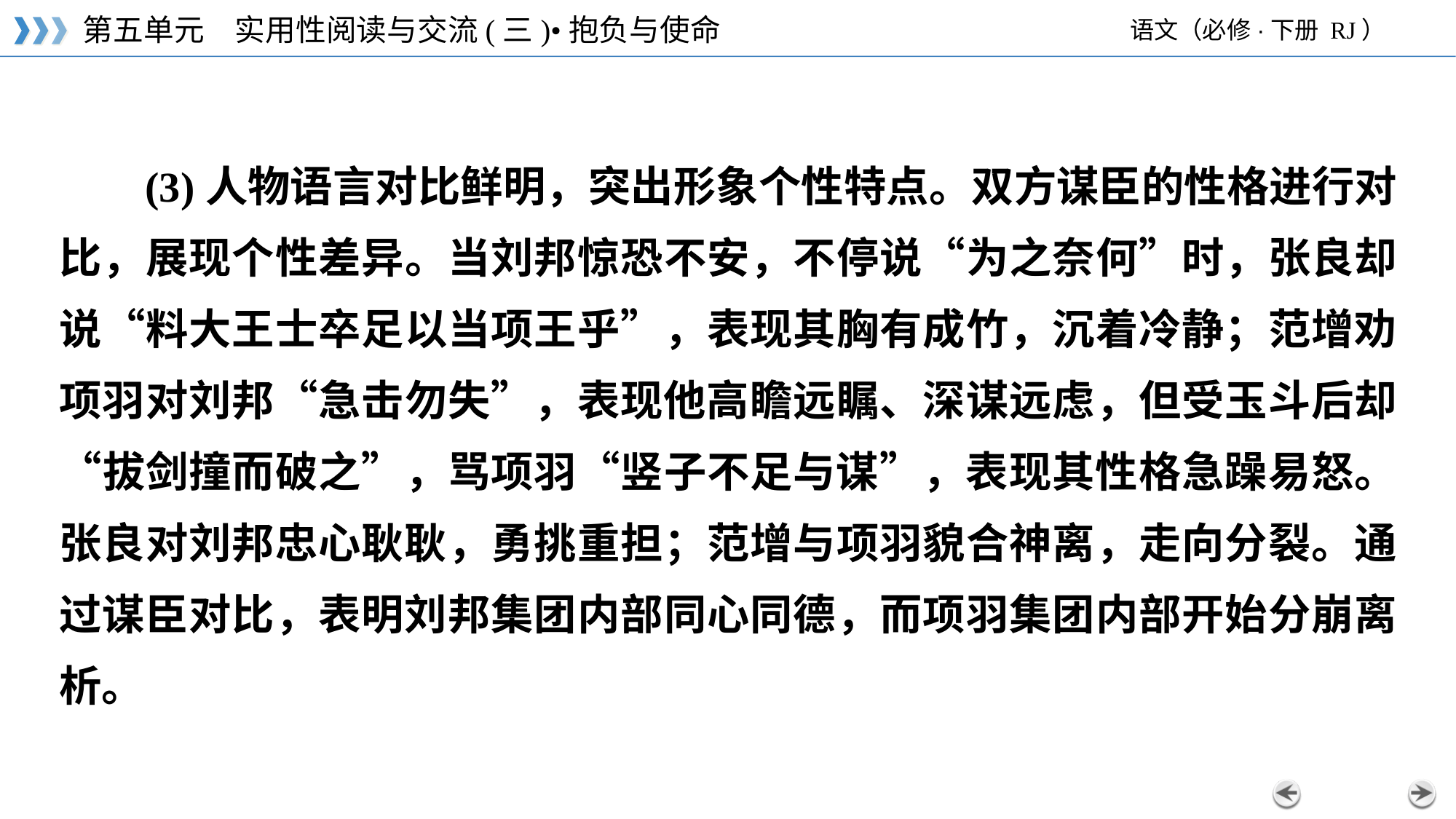

(3)人物语言对比鲜明，突出形象个性特点。双方谋臣的性格进行对比，展现个性差异。当刘邦惊恐不安，不停说“为之奈何”时，张良却说“料大王士卒足以当项王乎”，表现其胸有成竹，沉着冷静；范增劝项羽对刘邦“急击勿失”，表现他高瞻远瞩、深谋远虑，但受玉斗后却“拔剑撞而破之”，骂项羽“竖子不足与谋”，表现其性格急躁易怒。张良对刘邦忠心耿耿，勇挑重担；范增与项羽貌合神离，走向分裂。通过谋臣对比，表明刘邦集团内部同心同德，而项羽集团内部开始分崩离析。